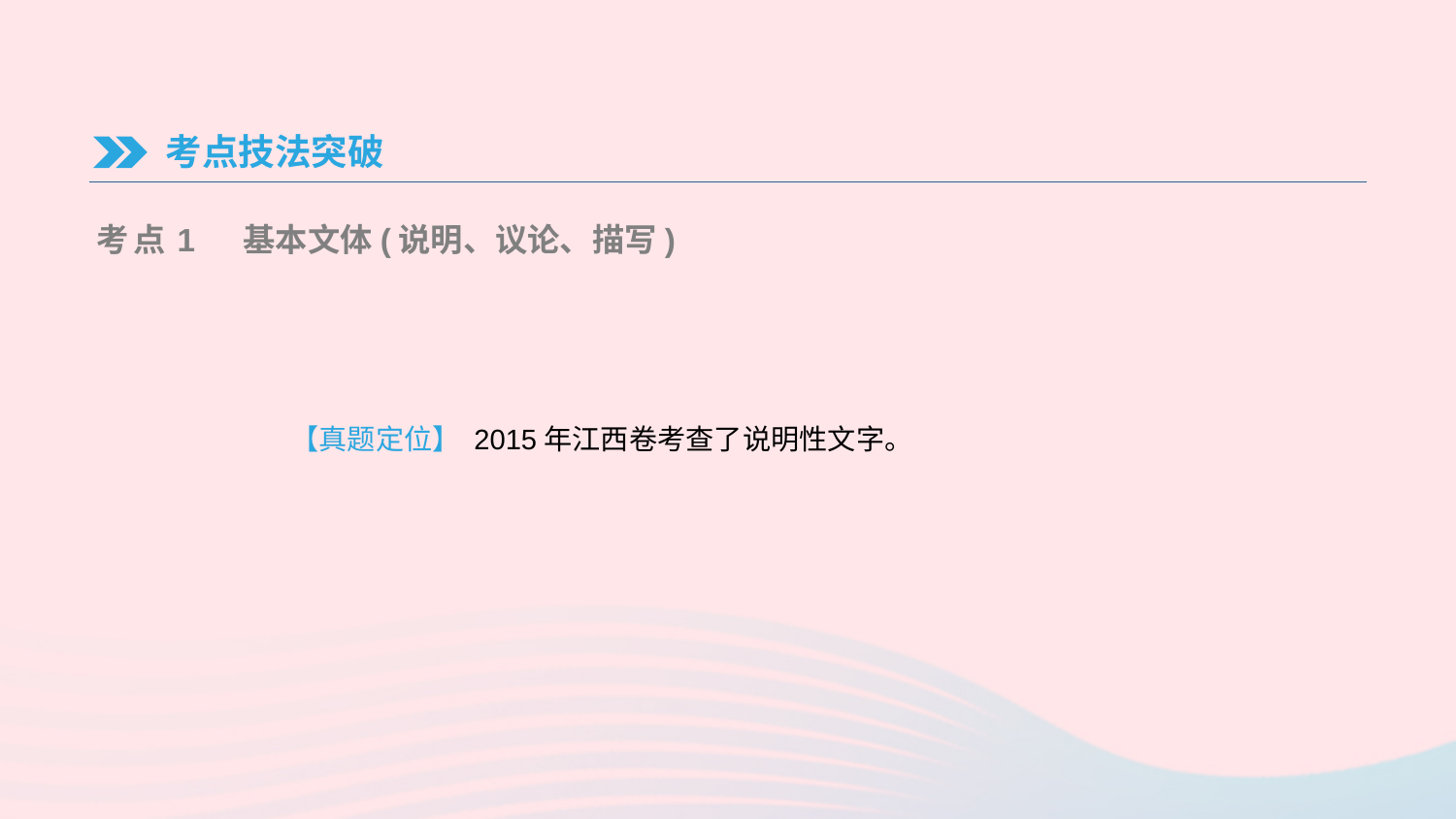

考点技法突破

考点1　基本文体(说明、议论、描写)
 【真题定位】 2015年江西卷考查了说明性文字。